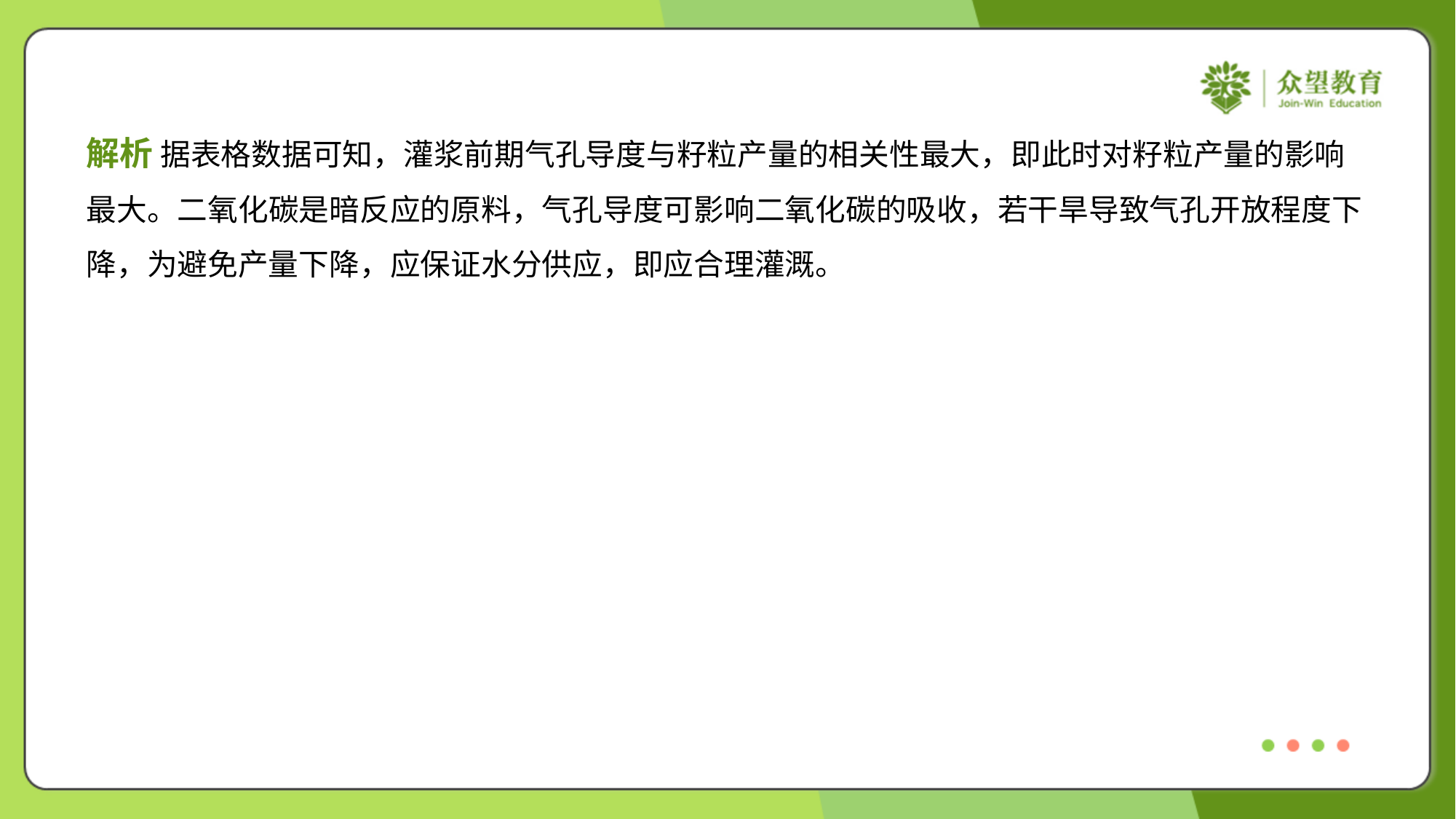

解析 据表格数据可知，灌浆前期气孔导度与籽粒产量的相关性最大，即此时对籽粒产量的影响
最大。二氧化碳是暗反应的原料，气孔导度可影响二氧化碳的吸收，若干旱导致气孔开放程度下
降，为避免产量下降，应保证水分供应，即应合理灌溉。